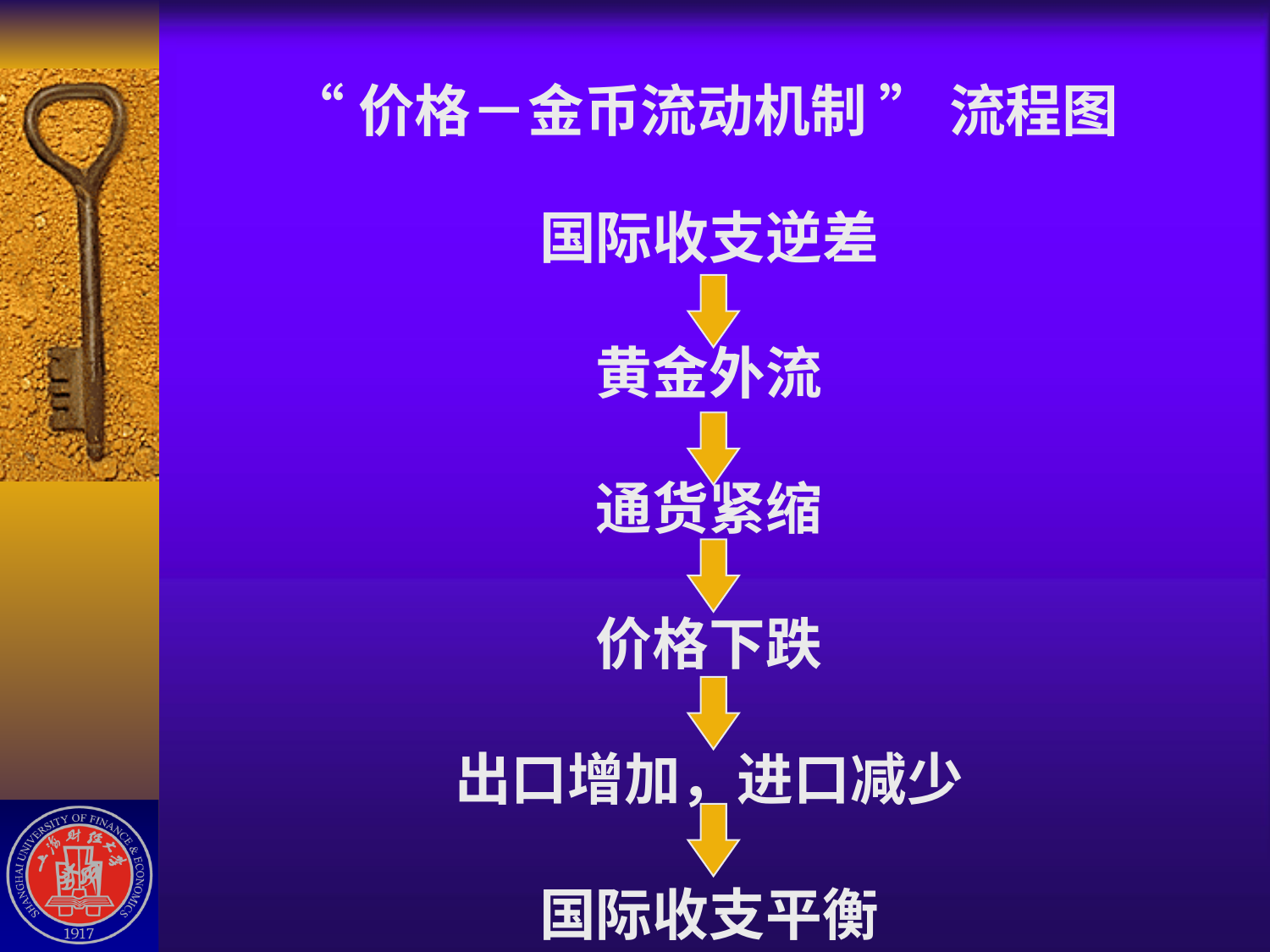

# “价格－金币流动机制 ” 流程图 国际收支逆差 黄金外流 通货紧缩 价格下跌 出口增加，进口减少 国际收支平衡